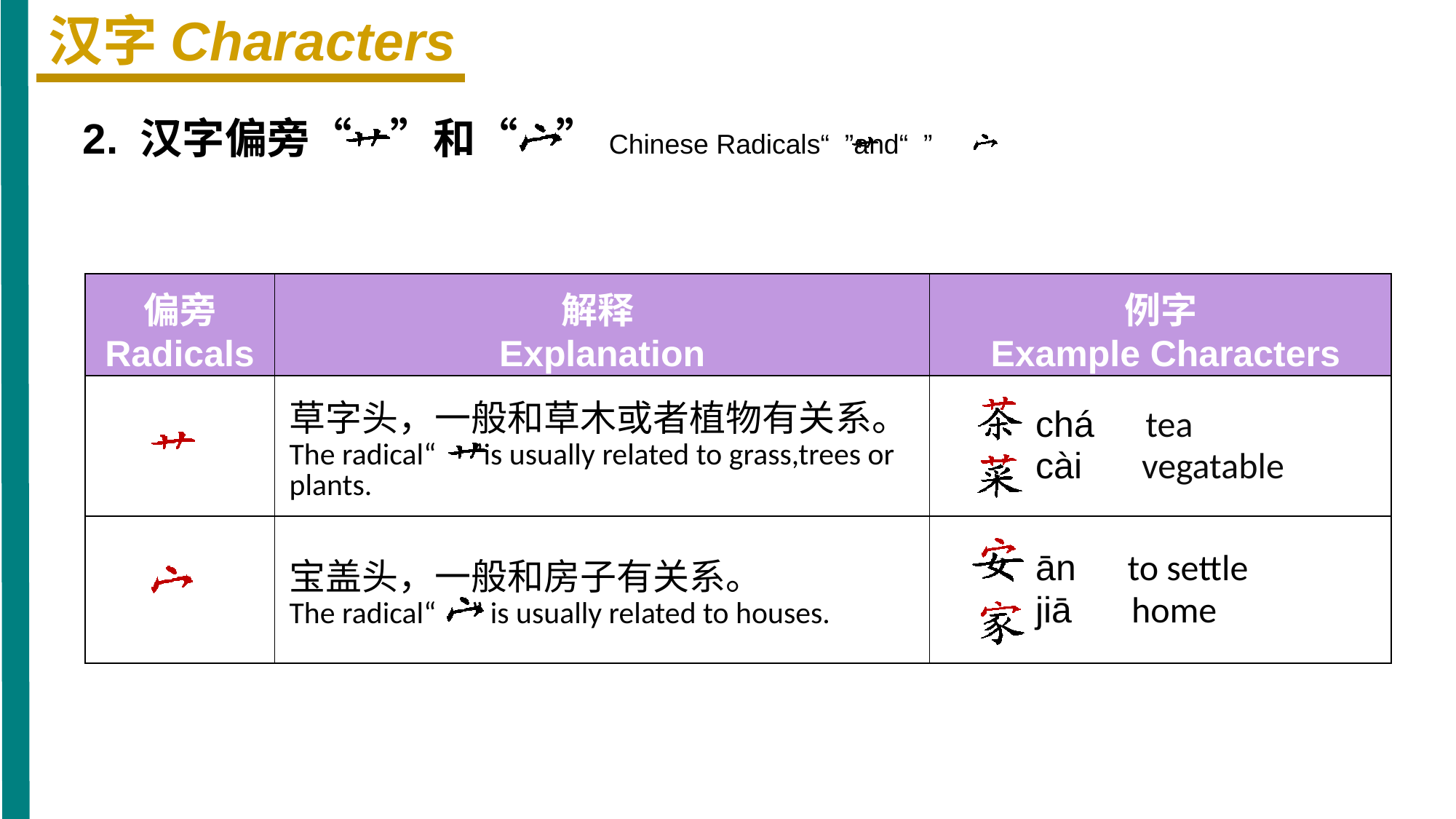

汉字Characters
2. 汉字偏旁“    ”和“    ”Chinese Radicals“  ”and“  ”

| 偏旁 Radicals | 解释 Explanation | 例字 Example Characters |
| --- | --- | --- |
|  | 草字头，一般和草木或者植物有关系。 The radical“ ”is usually related to grass,trees or plants. | chá tea cài vegatable |
|  | 宝盖头，一般和房子有关系。 The radical“ ” is usually related to houses. | ān to settle jiā home |